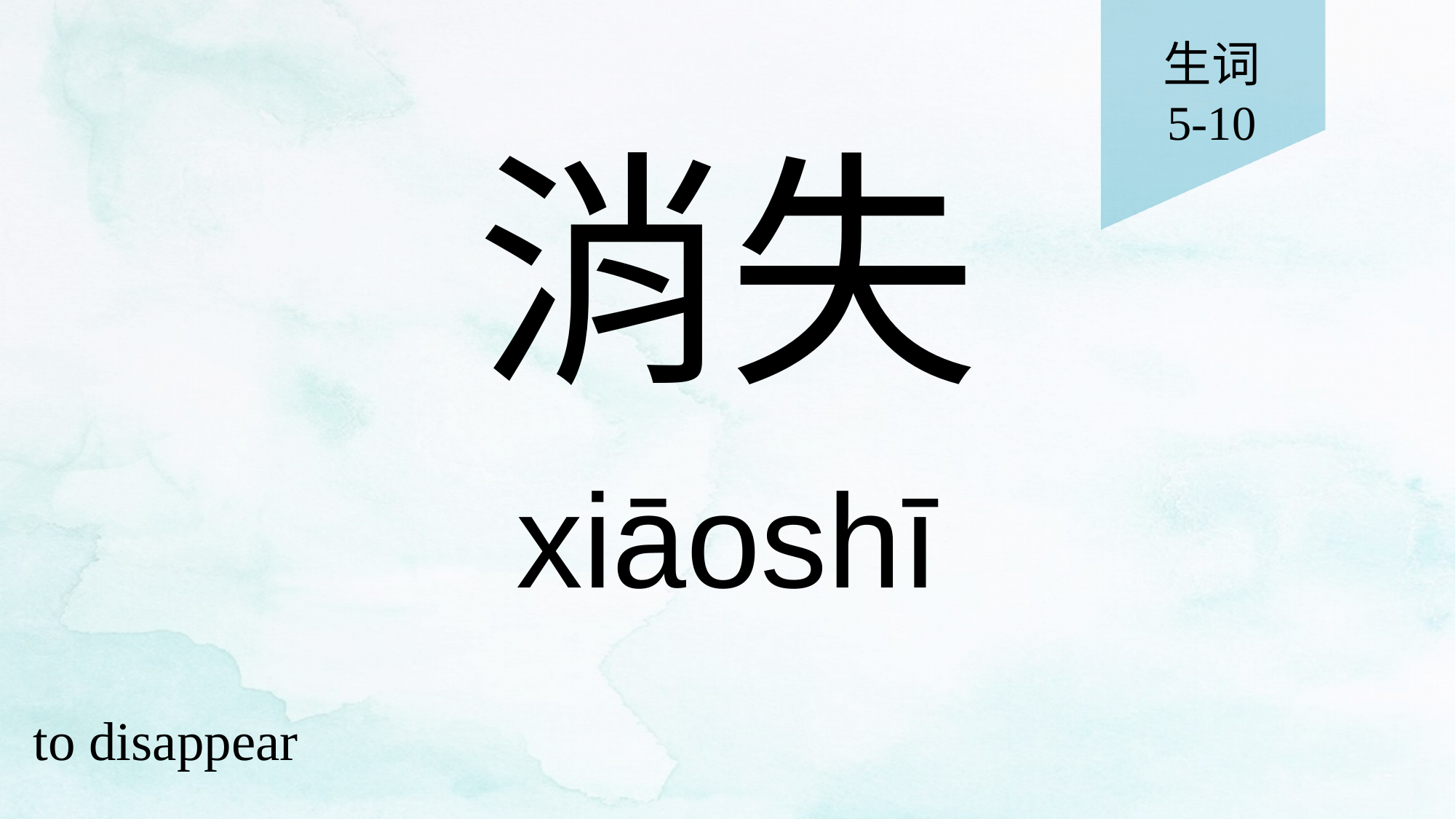

生词
5-10
# 消失
xiāoshī
to disappear